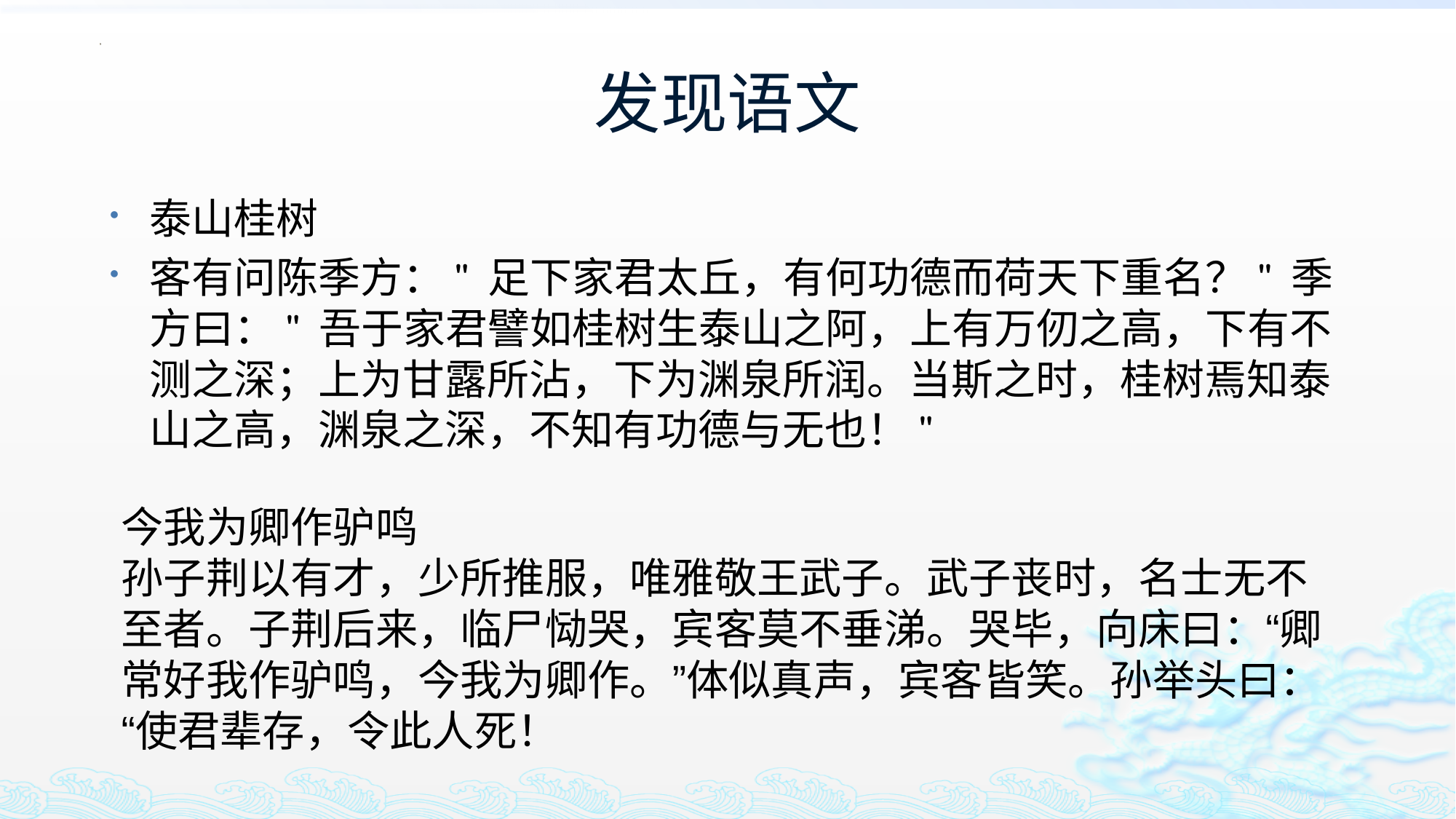

# 发现语文
泰山桂树
客有问陈季方：" 足下家君太丘，有何功德而荷天下重名？" 季方曰：" 吾于家君譬如桂树生泰山之阿，上有万仞之高，下有不测之深；上为甘露所沾，下为渊泉所润。当斯之时，桂树焉知泰山之高，渊泉之深，不知有功德与无也！"
今我为卿作驴鸣
孙子荆以有才，少所推服，唯雅敬王武子。武子丧时，名士无不至者。子荆后来，临尸恸哭，宾客莫不垂涕。哭毕，向床曰：“卿常好我作驴鸣，今我为卿作。”体似真声，宾客皆笑。孙举头曰：“使君辈存，令此人死！